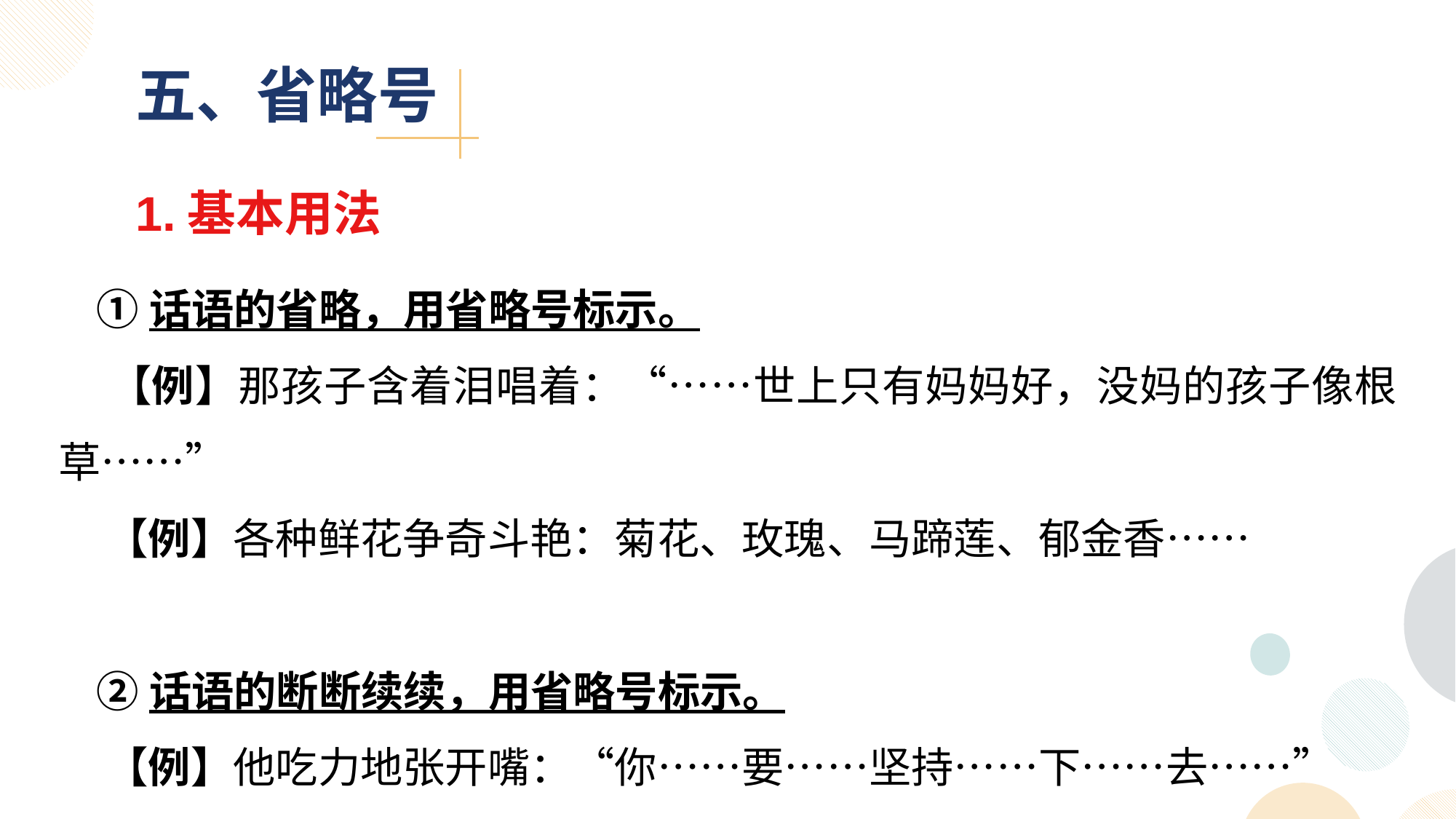

五、省略号
1.基本用法
    ①话语的省略，用省略号标示。
    【例】那孩子含着泪唱着：“……世上只有妈妈好，没妈的孩子像根草……”
    【例】各种鲜花争奇斗艳：菊花、玫瑰、马蹄莲、郁金香……

    ②话语的断断续续，用省略号标示。
    【例】他吃力地张开嘴：“你……要……坚持……下……去……”